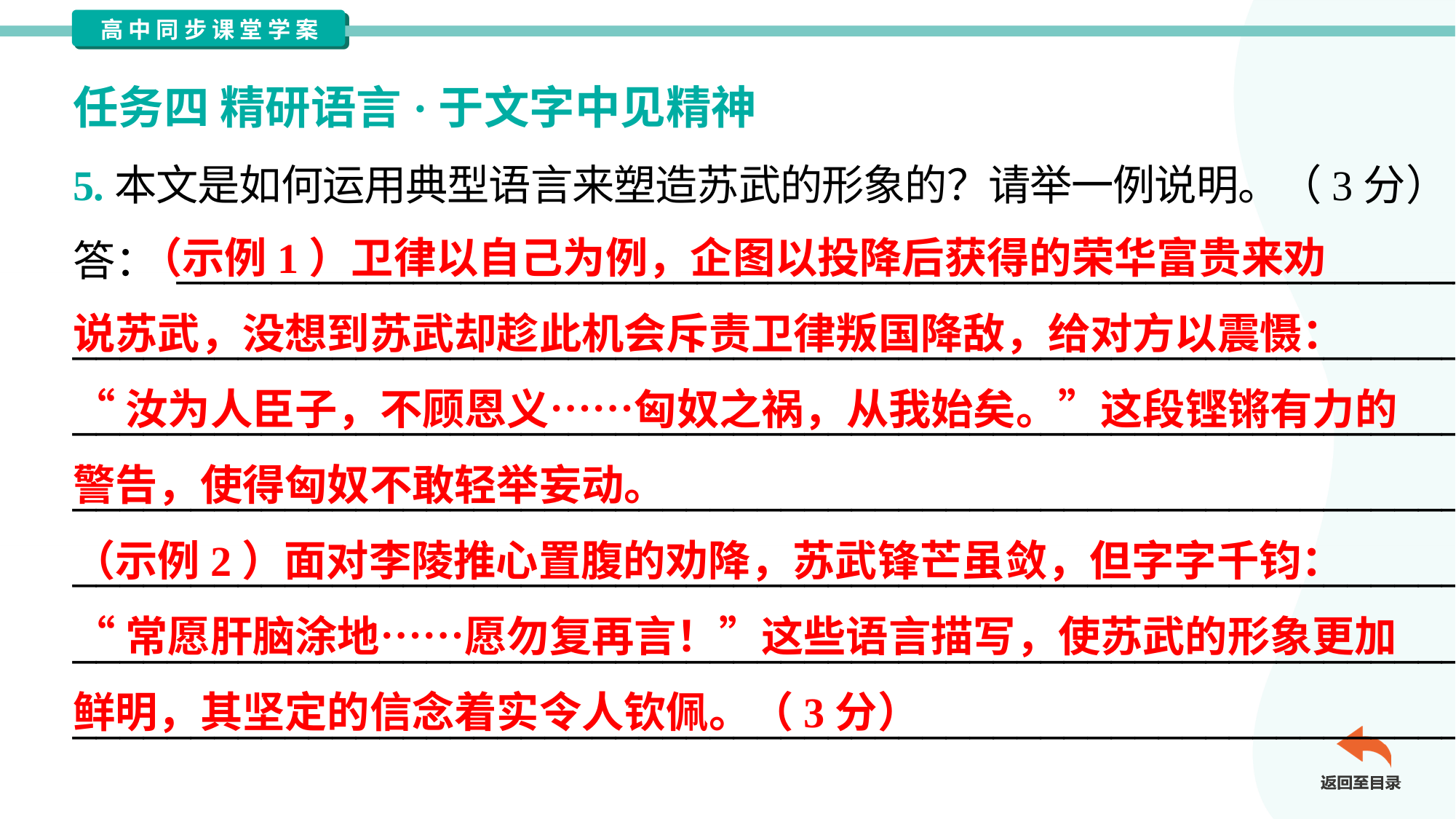

任务四 精研语言·于文字中见精神
5.本文是如何运用典型语言来塑造苏武的形象的？请举一例说明。（3分）
答： ________________________________________________________
_____________________________________________________________
_____________________________________________________________
_____________________________________________________________
_____________________________________________________________
_____________________________________________________________
_____________________________________________________________
      （示例1）卫律以自己为例，企图以投降后获得的荣华富贵来劝
说苏武，没想到苏武却趁此机会斥责卫律叛国降敌，给对方以震慑：
“汝为人臣子，不顾恩义……匈奴之祸，从我始矣。”这段铿锵有力的
警告，使得匈奴不敢轻举妄动。
（示例2）面对李陵推心置腹的劝降，苏武锋芒虽敛，但字字千钧：
“常愿肝脑涂地……愿勿复再言！”这些语言描写，使苏武的形象更加
鲜明，其坚定的信念着实令人钦佩。（3分）